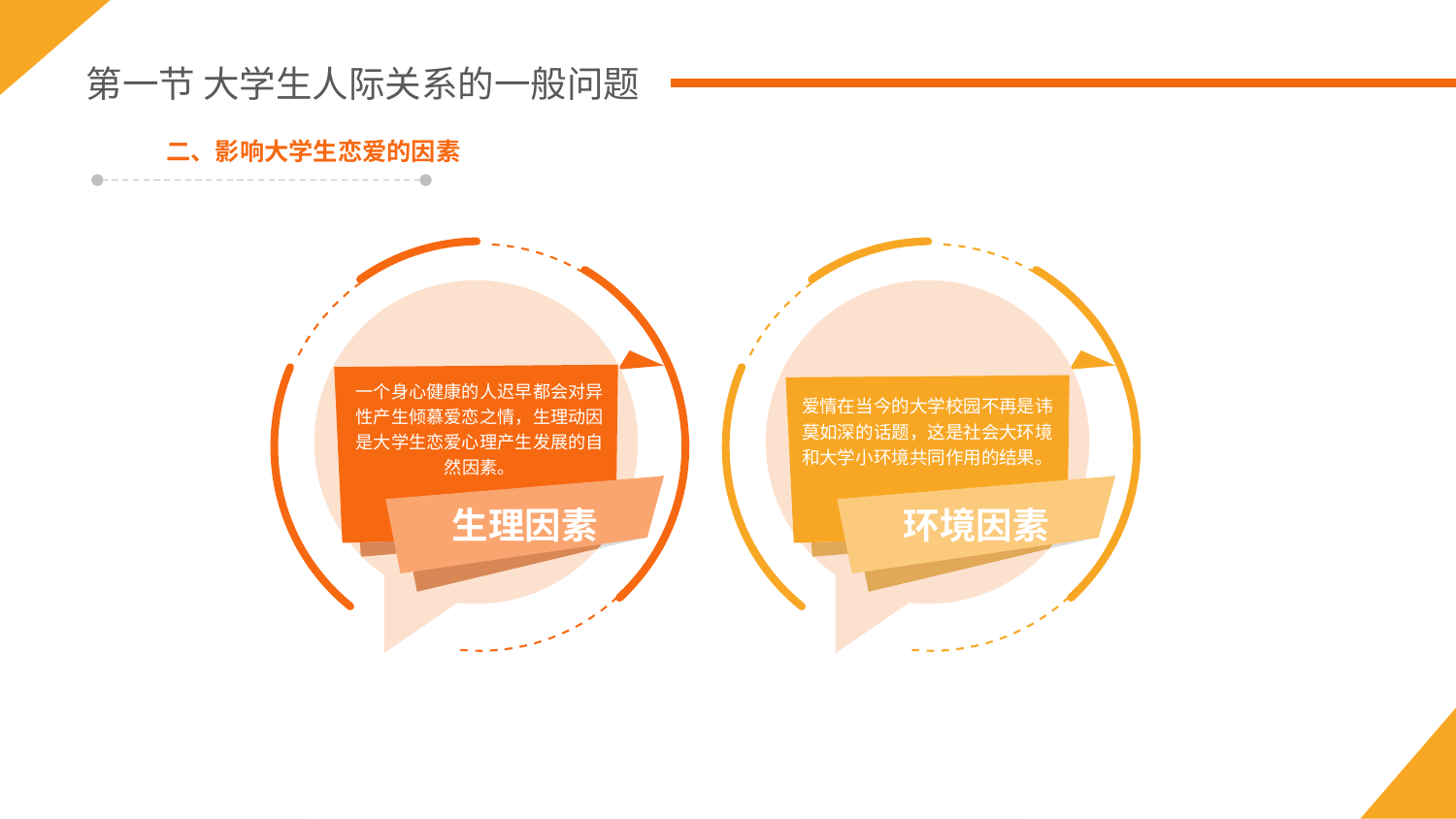

第一节 大学生人际关系的一般问题
二、影响大学生恋爱的因素

一个身心健康的人迟早都会对异性产生倾慕爱恋之情，生理动因是大学生恋爱心理产生发展的自然因素。

生理因素

爱情在当今的大学校园不再是讳莫如深的话题，这是社会大环境和大学小环境共同作用的结果。

环境因素